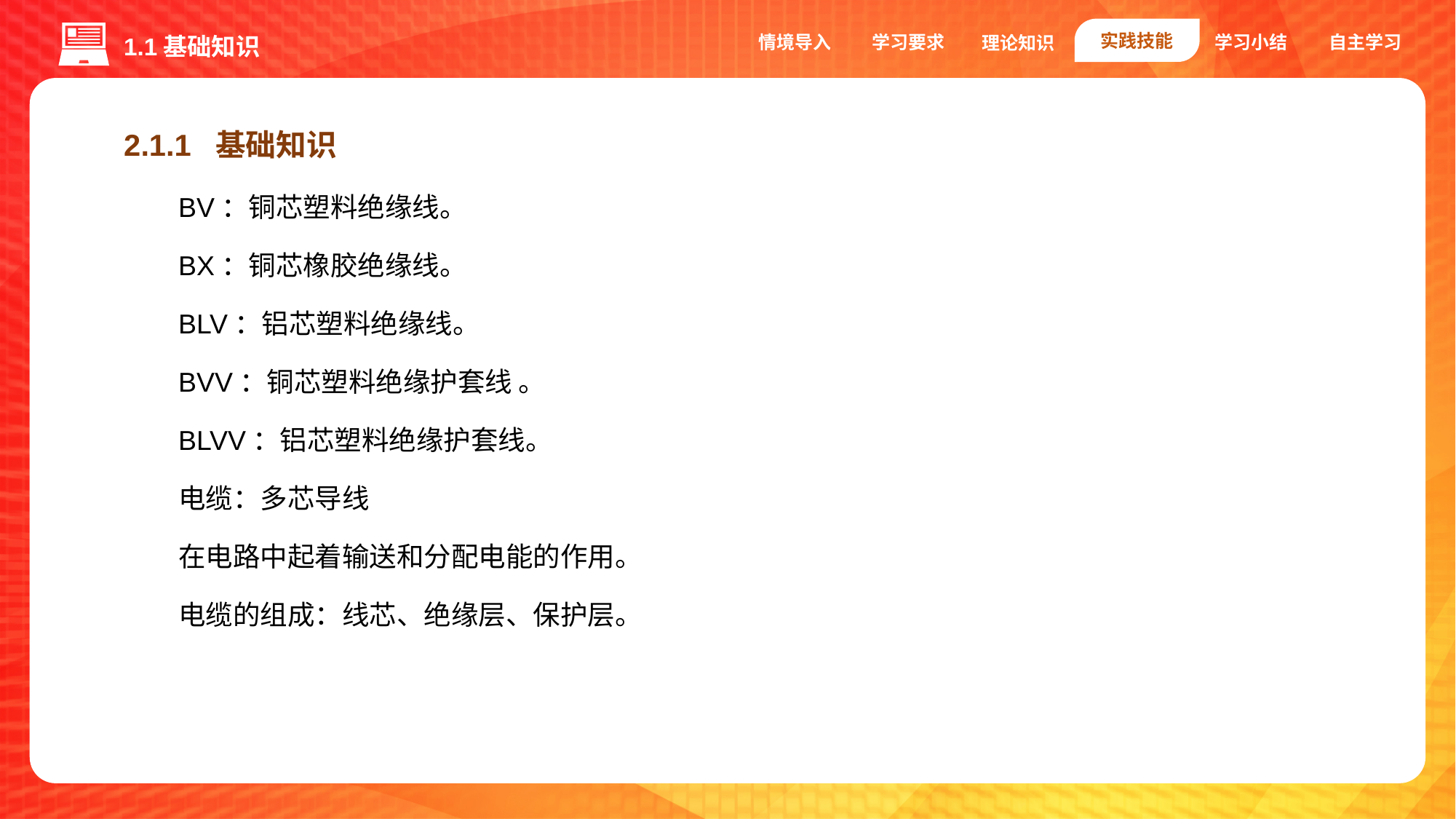

实践技能
情境导入
学习要求
学习小结
自主学习
理论知识

1.1基础知识

2.1.1  基础知识
BV：铜芯塑料绝缘线。
BX：铜芯橡胶绝缘线。
BLV：铝芯塑料绝缘线。
BVV：铜芯塑料绝缘护套线 。
BLVV：铝芯塑料绝缘护套线。
电缆：多芯导线
在电路中起着输送和分配电能的作用。
电缆的组成：线芯、绝缘层、保护层。